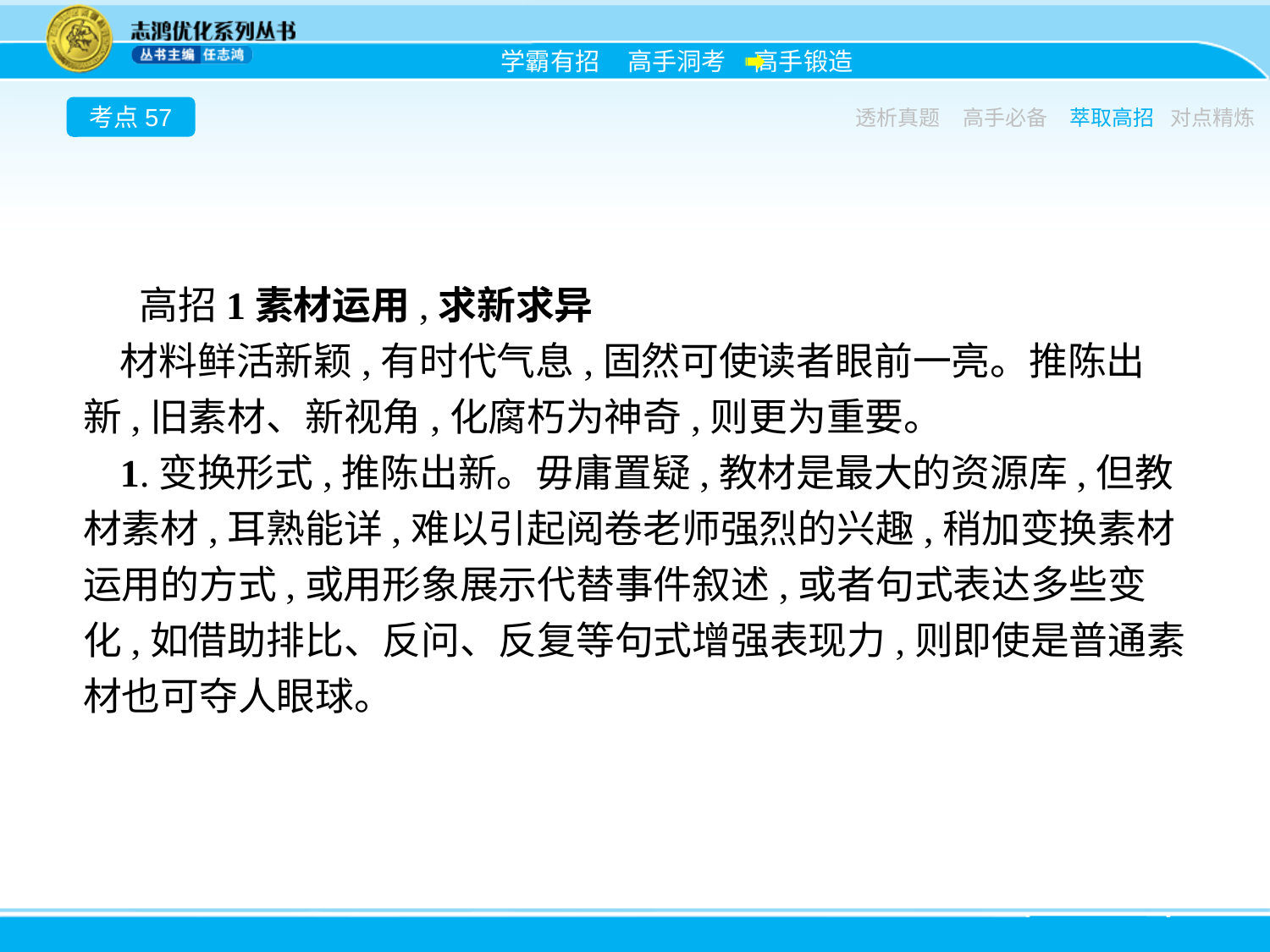

考点57
透析真题
高手必备
萃取高招
对点精炼
高招1素材运用,求新求异
材料鲜活新颖,有时代气息,固然可使读者眼前一亮。推陈出新,旧素材、新视角,化腐朽为神奇,则更为重要。
1.变换形式,推陈出新。毋庸置疑,教材是最大的资源库,但教材素材,耳熟能详,难以引起阅卷老师强烈的兴趣,稍加变换素材运用的方式,或用形象展示代替事件叙述,或者句式表达多些变化,如借助排比、反问、反复等句式增强表现力,则即使是普通素材也可夺人眼球。